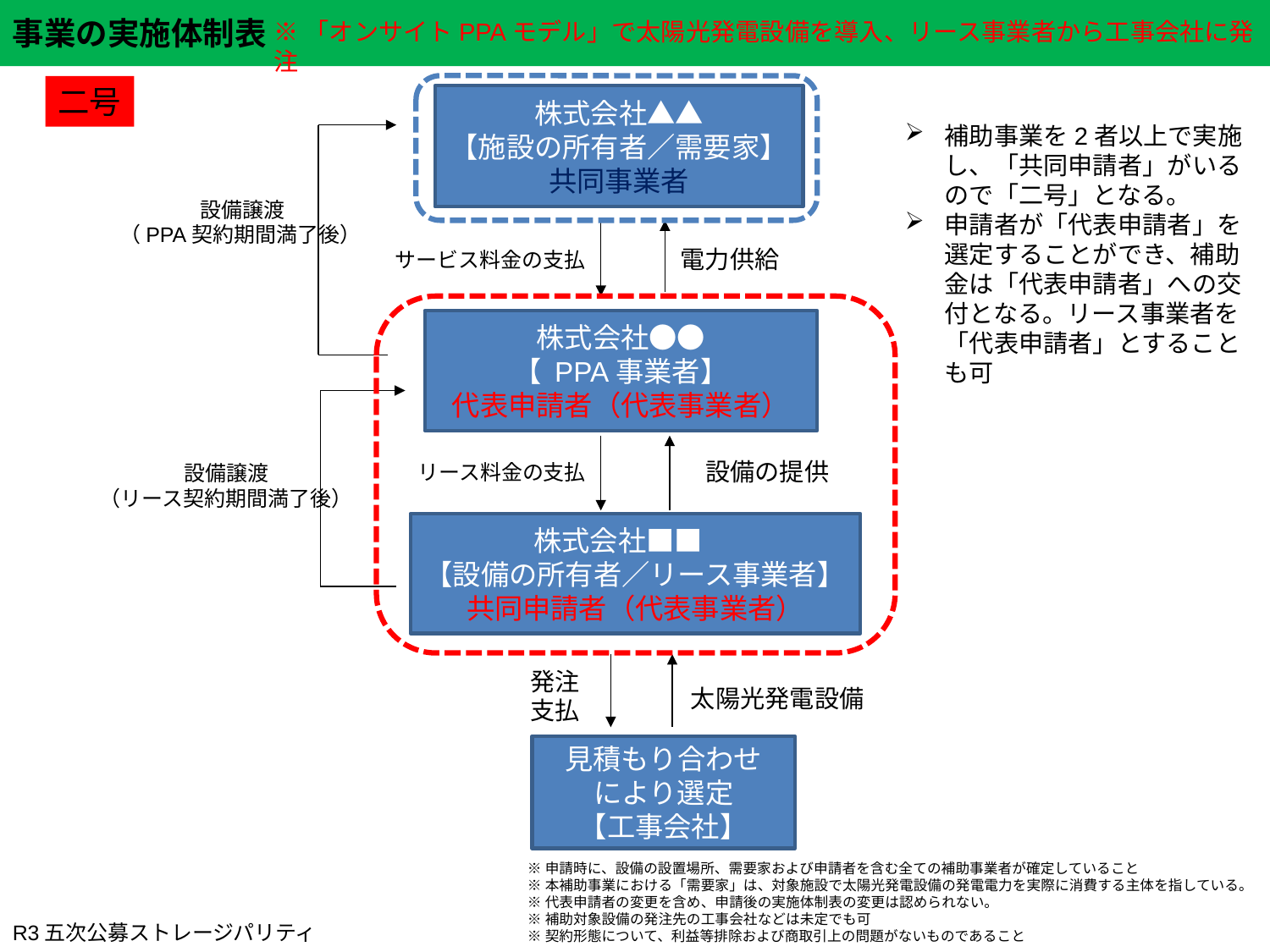

※「オンサイトPPAモデル」で太陽光発電設備を導入、リース事業者から工事会社に発注

二号
株式会社▲▲
【施設の所有者／需要家】
共同事業者
補助事業を2者以上で実施し、「共同申請者」がいるので「二号」となる。
申請者が「代表申請者」を選定することができ、補助金は「代表申請者」への交付となる。リース事業者を「代表申請者」とすることも可
設備譲渡
（PPA契約期間満了後）
電力供給
サービス料金の支払

株式会社●●
【 PPA事業者】
代表申請者（代表事業者）
設備の提供
リース料金の支払
設備譲渡
（リース契約期間満了後）
株式会社■■ 　
【設備の所有者／リース事業者】
共同申請者（代表事業者）
発注
支払
太陽光発電設備
見積もり合わせ
により選定
【工事会社】